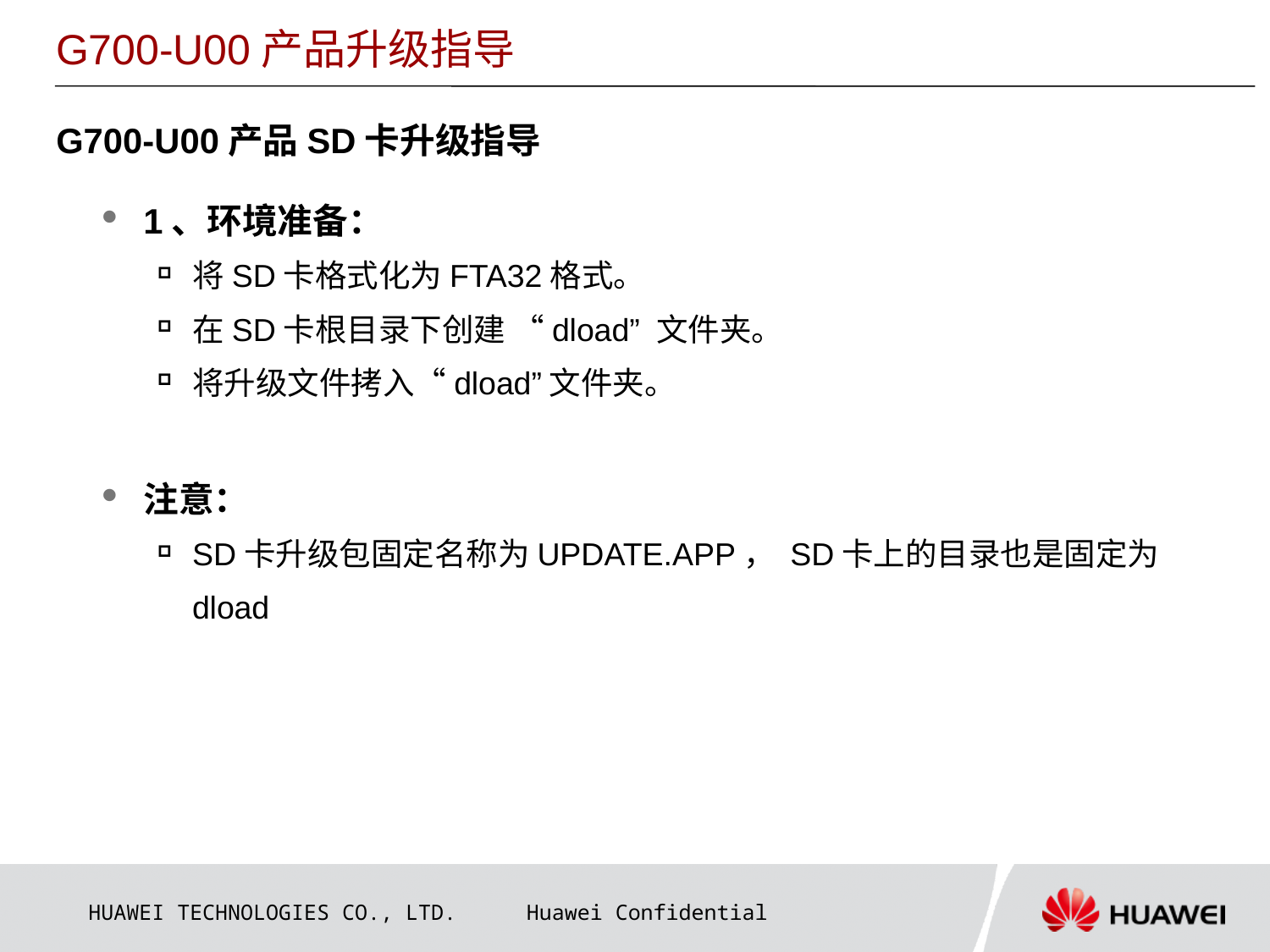

G700-U00产品升级指导

G700-U00产品SD卡升级指导

1、环境准备：
将SD卡格式化为FTA32格式。
在SD卡根目录下创建 “dload” 文件夹。
将升级文件拷入“dload”文件夹。

注意：
SD卡升级包固定名称为UPDATE.APP， SD卡上的目录也是固定为dload